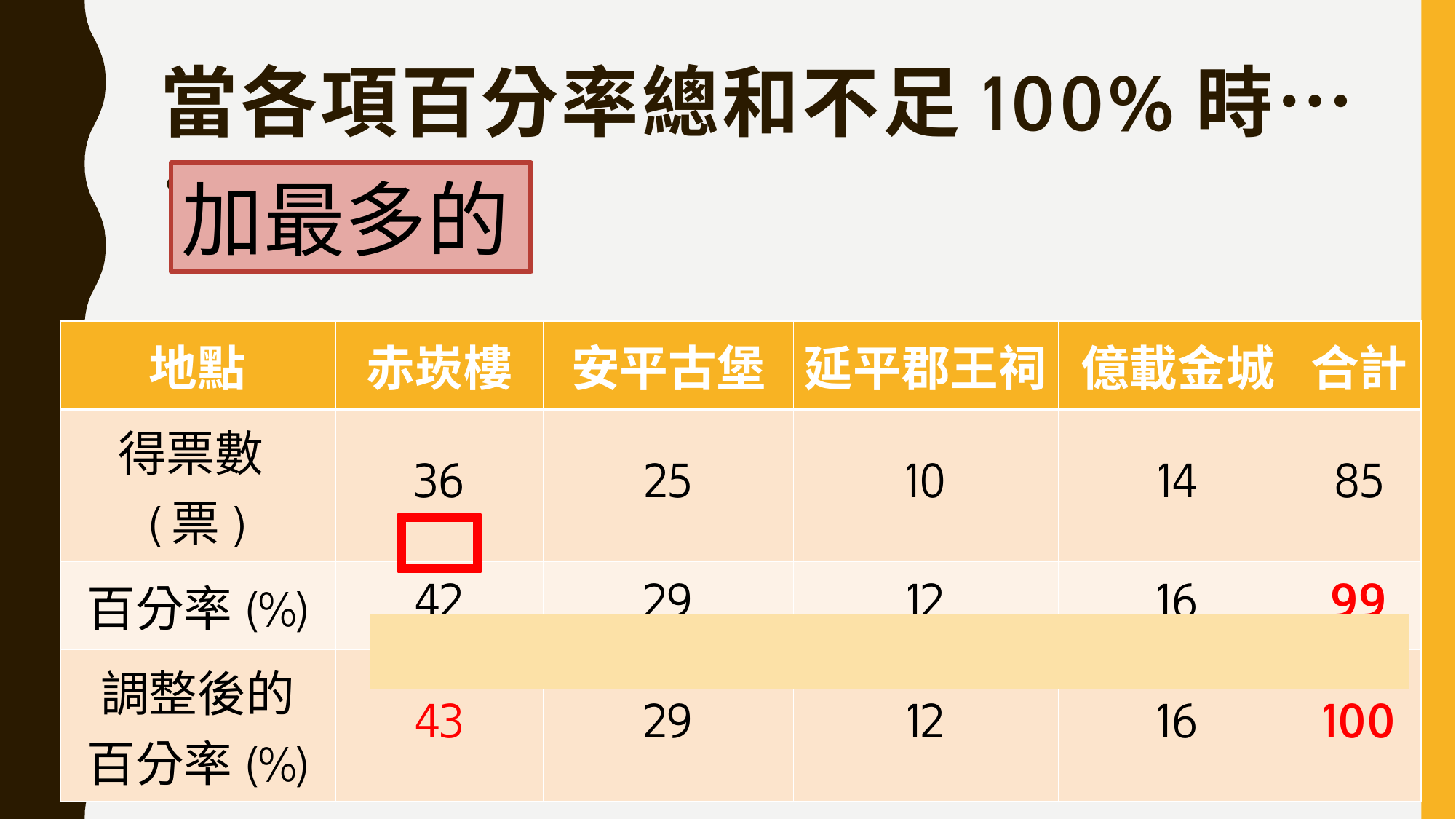

# 當各項百分率總和不足100%時……
加最多的
| 地點 | 赤崁樓 | 安平古堡 | 延平郡王祠 | 億載金城 | 合計 |
| --- | --- | --- | --- | --- | --- |
| 得票數(票) | 36 | 25 | 10 | 14 | 85 |
| 百分率(%) | 42 | 29 | 12 | 16 | 99 |
| 調整後的 百分率(%) | 43 | 29 | 12 | 16 | 100 |